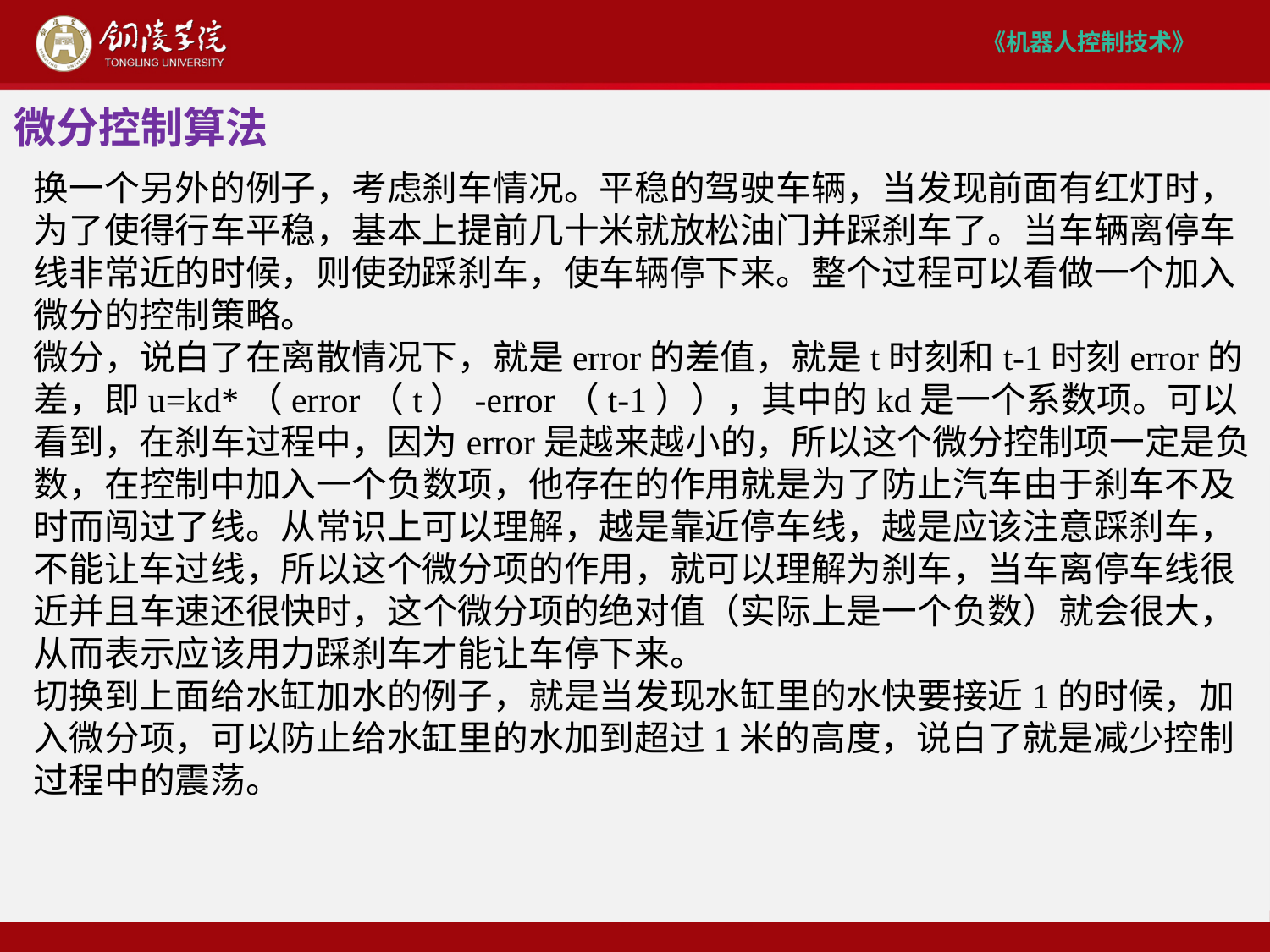

微分控制算法
换一个另外的例子，考虑刹车情况。平稳的驾驶车辆，当发现前面有红灯时，为了使得行车平稳，基本上提前几十米就放松油门并踩刹车了。当车辆离停车线非常近的时候，则使劲踩刹车，使车辆停下来。整个过程可以看做一个加入微分的控制策略。
微分，说白了在离散情况下，就是error的差值，就是t时刻和t-1时刻error的差，即u=kd*（error（t）-error（t-1）），其中的kd是一个系数项。可以看到，在刹车过程中，因为error是越来越小的，所以这个微分控制项一定是负数，在控制中加入一个负数项，他存在的作用就是为了防止汽车由于刹车不及时而闯过了线。从常识上可以理解，越是靠近停车线，越是应该注意踩刹车，不能让车过线，所以这个微分项的作用，就可以理解为刹车，当车离停车线很近并且车速还很快时，这个微分项的绝对值（实际上是一个负数）就会很大，从而表示应该用力踩刹车才能让车停下来。
切换到上面给水缸加水的例子，就是当发现水缸里的水快要接近1的时候，加入微分项，可以防止给水缸里的水加到超过1米的高度，说白了就是减少控制过程中的震荡。